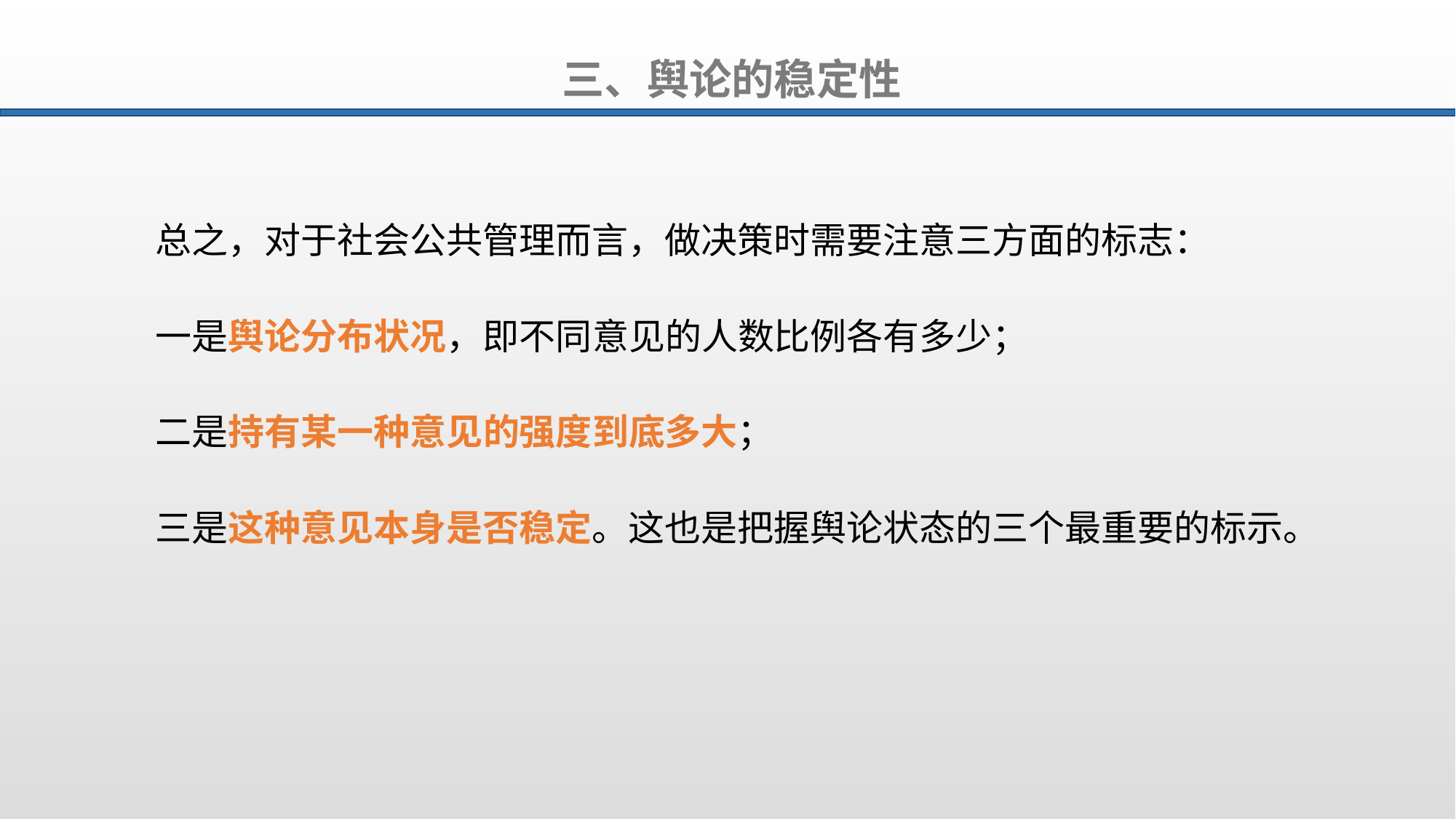

三、舆论的稳定性

总之，对于社会公共管理而言，做决策时需要注意三方面的标志：
一是舆论分布状况，即不同意见的人数比例各有多少；
二是持有某一种意见的强度到底多大；
三是这种意见本身是否稳定。这也是把握舆论状态的三个最重要的标示。